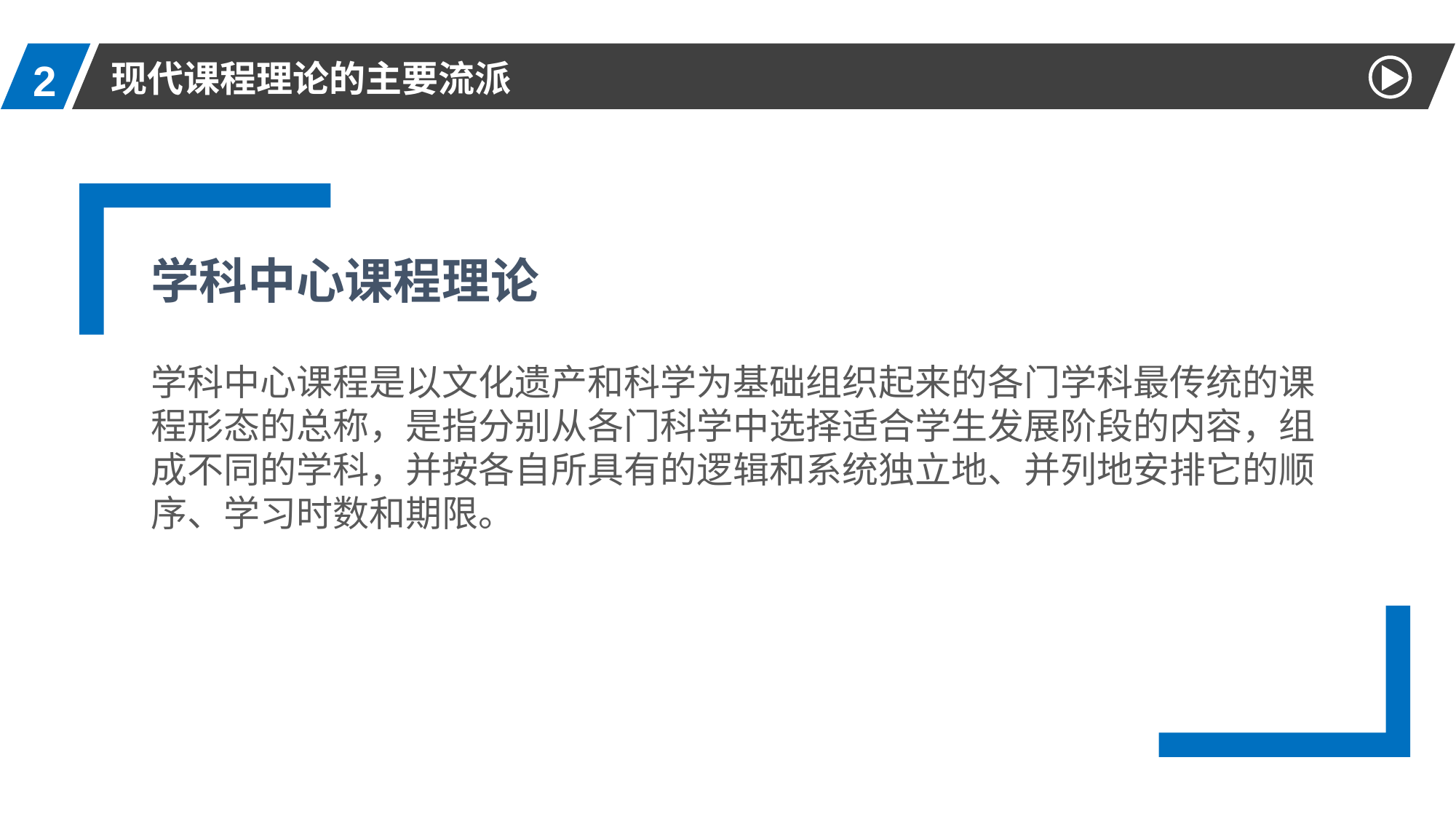

2
现代课程理论的主要流派

学科中心课程理论
学科中心课程是以文化遗产和科学为基础组织起来的各门学科最传统的课程形态的总称，是指分别从各门科学中选择适合学生发展阶段的内容，组成不同的学科，并按各自所具有的逻辑和系统独立地、并列地安排它的顺序、学习时数和期限。